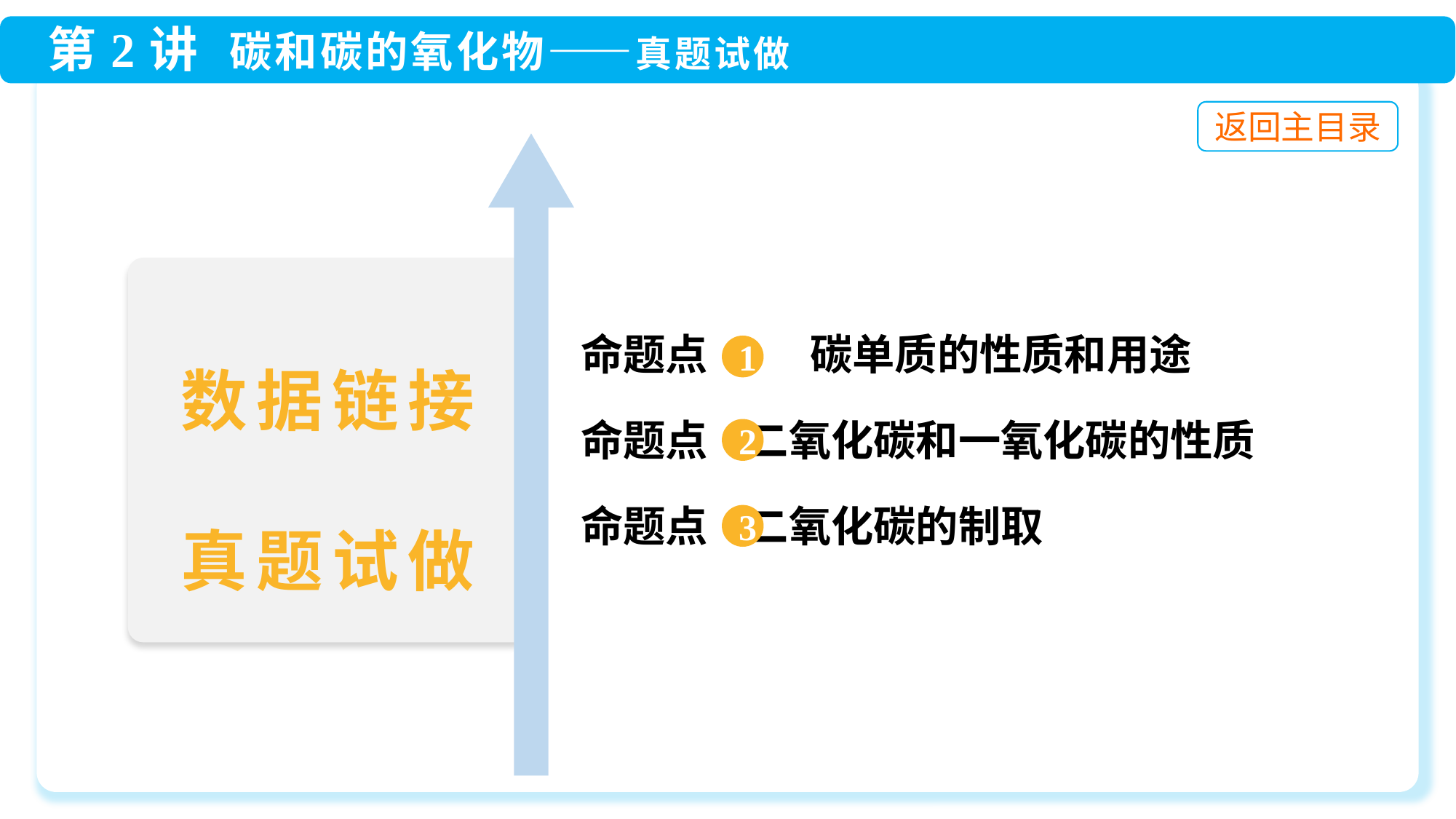

命题点 1  碳单质的性质和用途
 命题点    二氧化碳的制取
1
数据链接
真题试做
 命题点    二氧化碳和一氧化碳的性质
2
3